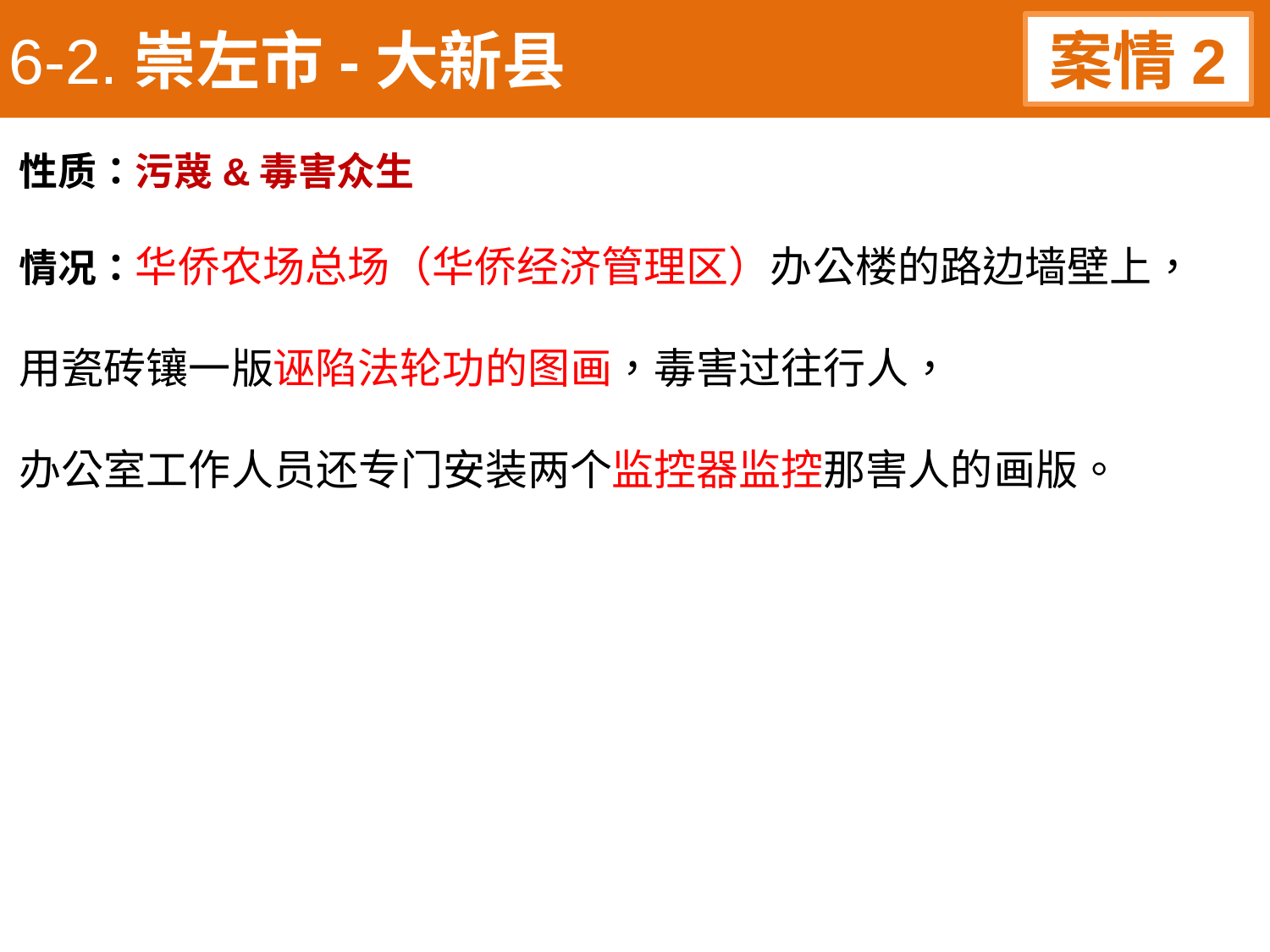

6-2.崇左市-大新县
案情2

性质：污蔑&毒害众生

情况：华侨农场总场（华侨经济管理区）办公楼的路边墙壁上，

用瓷砖镶一版诬陷法轮功的图画，毒害过往行人，

办公室工作人员还专门安装两个监控器监控那害人的画版。